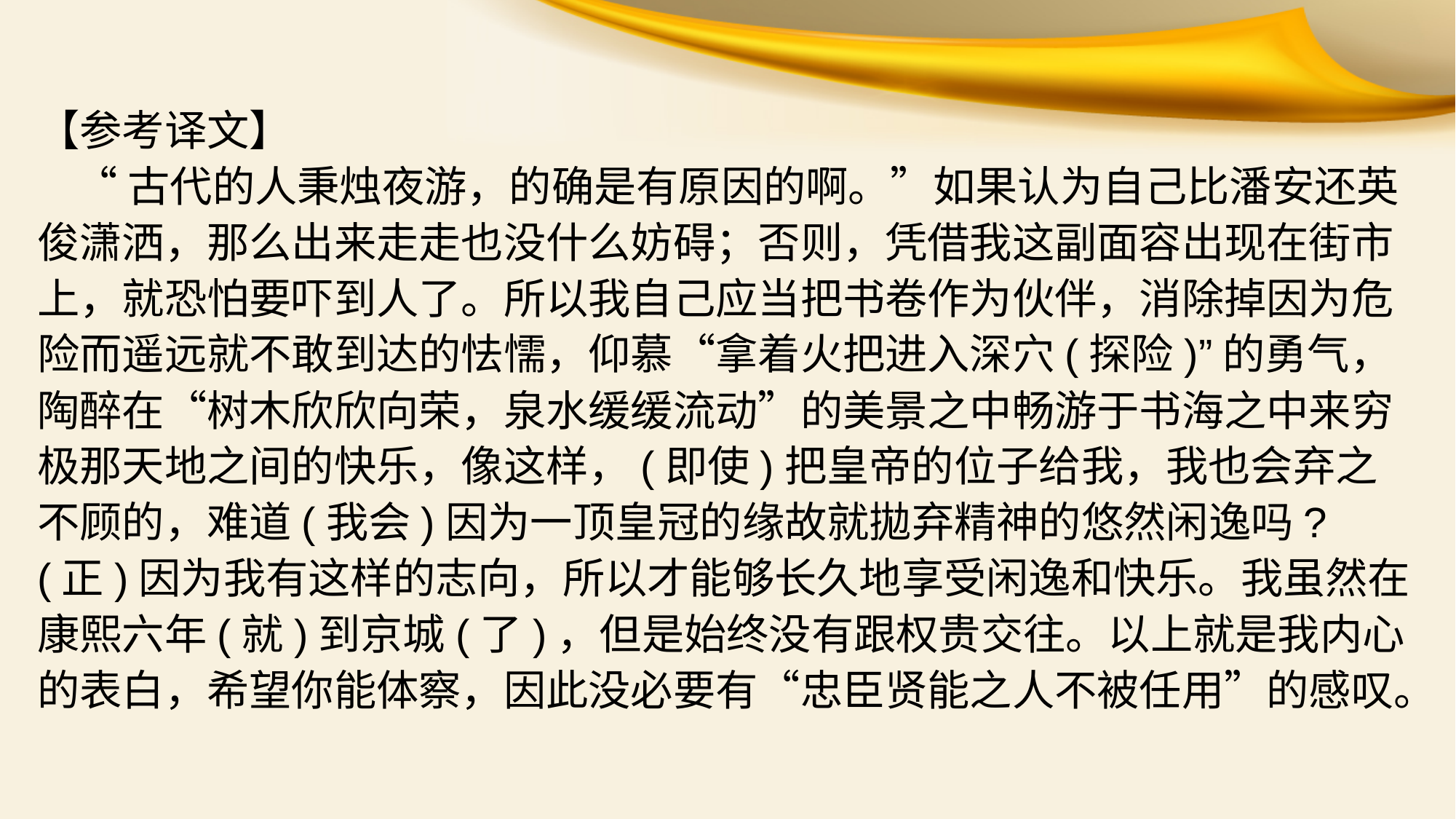

【参考译文】
    “古代的人秉烛夜游，的确是有原因的啊。”如果认为自己比潘安还英俊潇洒，那么出来走走也没什么妨碍；否则，凭借我这副面容出现在街市上，就恐怕要吓到人了。所以我自己应当把书卷作为伙伴，消除掉因为危险而遥远就不敢到达的怯懦，仰慕“拿着火把进入深穴(探险)”的勇气，陶醉在“树木欣欣向荣，泉水缓缓流动”的美景之中畅游于书海之中来穷极那天地之间的快乐，像这样，(即使)把皇帝的位子给我，我也会弃之不顾的，难道(我会)因为一顶皇冠的缘故就拋弃精神的悠然闲逸吗?(正)因为我有这样的志向，所以才能够长久地享受闲逸和快乐。我虽然在康熙六年(就)到京城(了)，但是始终没有跟权贵交往。以上就是我内心的表白，希望你能体察，因此没必要有“忠臣贤能之人不被任用”的感叹。